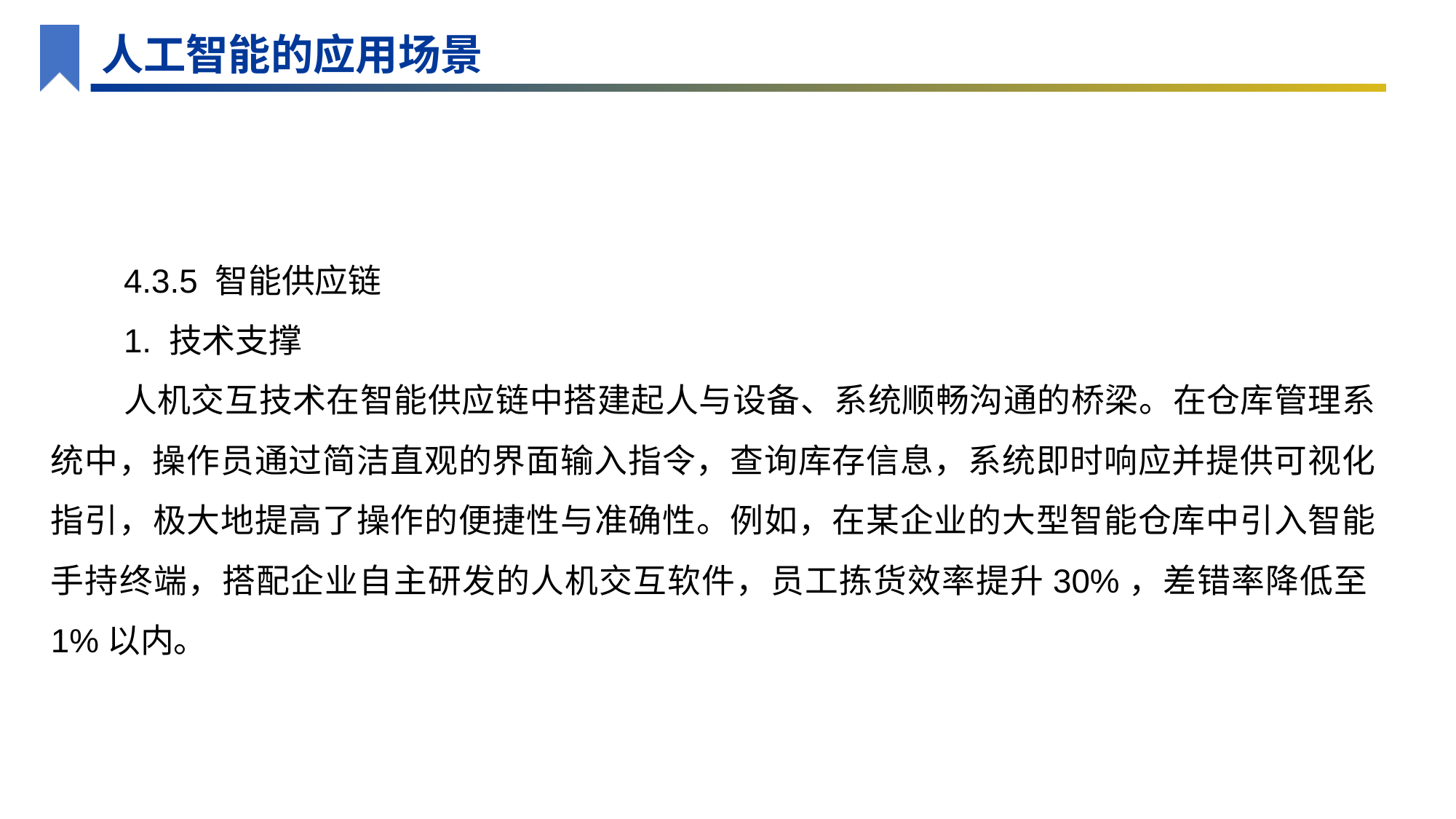

人工智能的应用场景
4.3.5 智能供应链
1. 技术支撑
人机交互技术在智能供应链中搭建起人与设备、系统顺畅沟通的桥梁。在仓库管理系统中，操作员通过简洁直观的界面输入指令，查询库存信息，系统即时响应并提供可视化指引，极大地提高了操作的便捷性与准确性。例如，在某企业的大型智能仓库中引入智能手持终端，搭配企业自主研发的人机交互软件，员工拣货效率提升30%，差错率降低至1%以内。